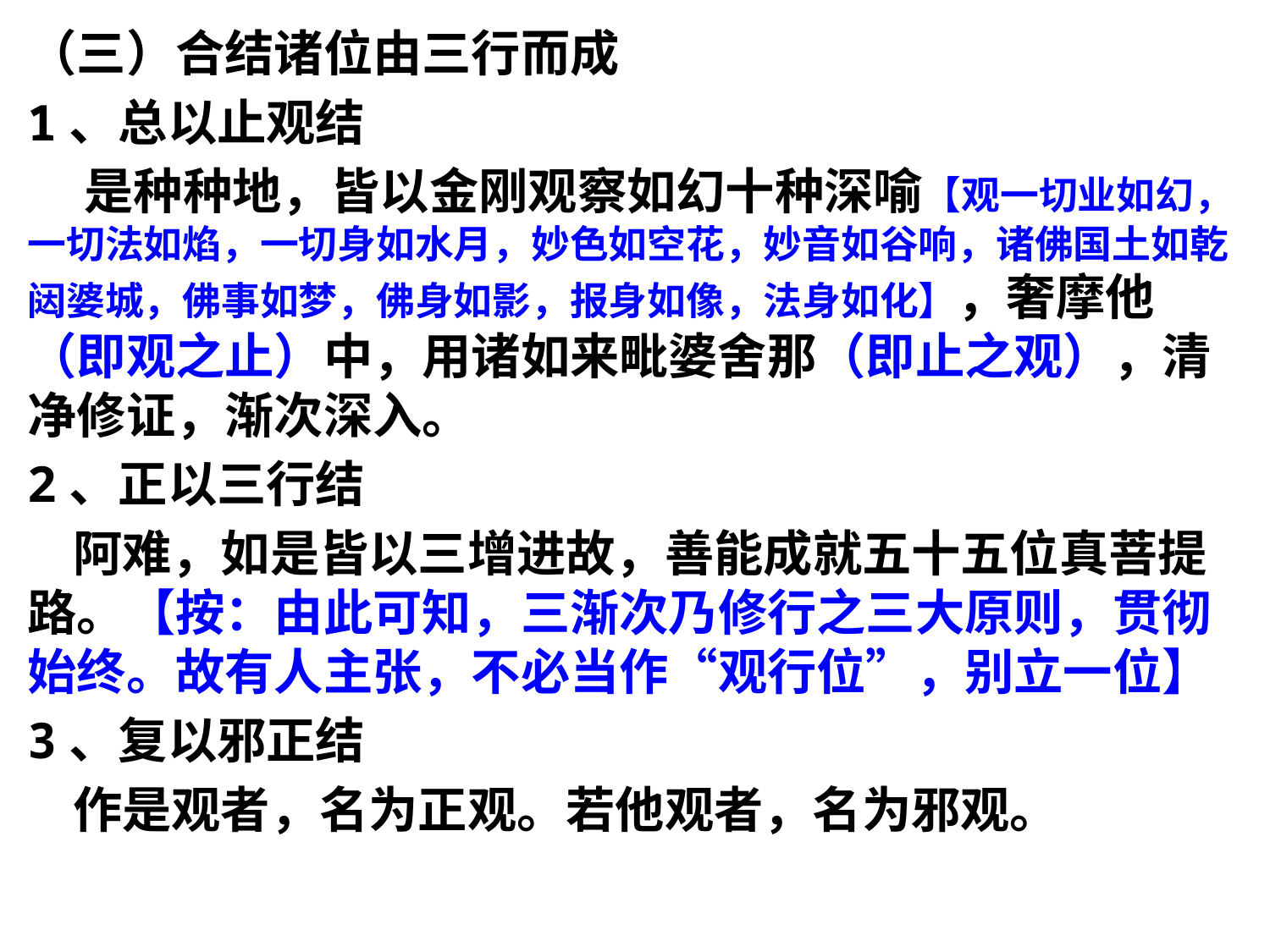

（三）合结诸位由三行而成
1、总以止观结
    是种种地，皆以金刚观察如幻十种深喻【观一切业如幻，一切法如焰，一切身如水月，妙色如空花，妙音如谷响，诸佛国土如乾闼婆城，佛事如梦，佛身如影，报身如像，法身如化】，奢摩他（即观之止）中，用诸如来毗婆舍那（即止之观），清净修证，渐次深入。
2、正以三行结
   阿难，如是皆以三增进故，善能成就五十五位真菩提路。【按：由此可知，三渐次乃修行之三大原则，贯彻始终。故有人主张，不必当作“观行位”，别立一位】
3、复以邪正结
   作是观者，名为正观。若他观者，名为邪观。